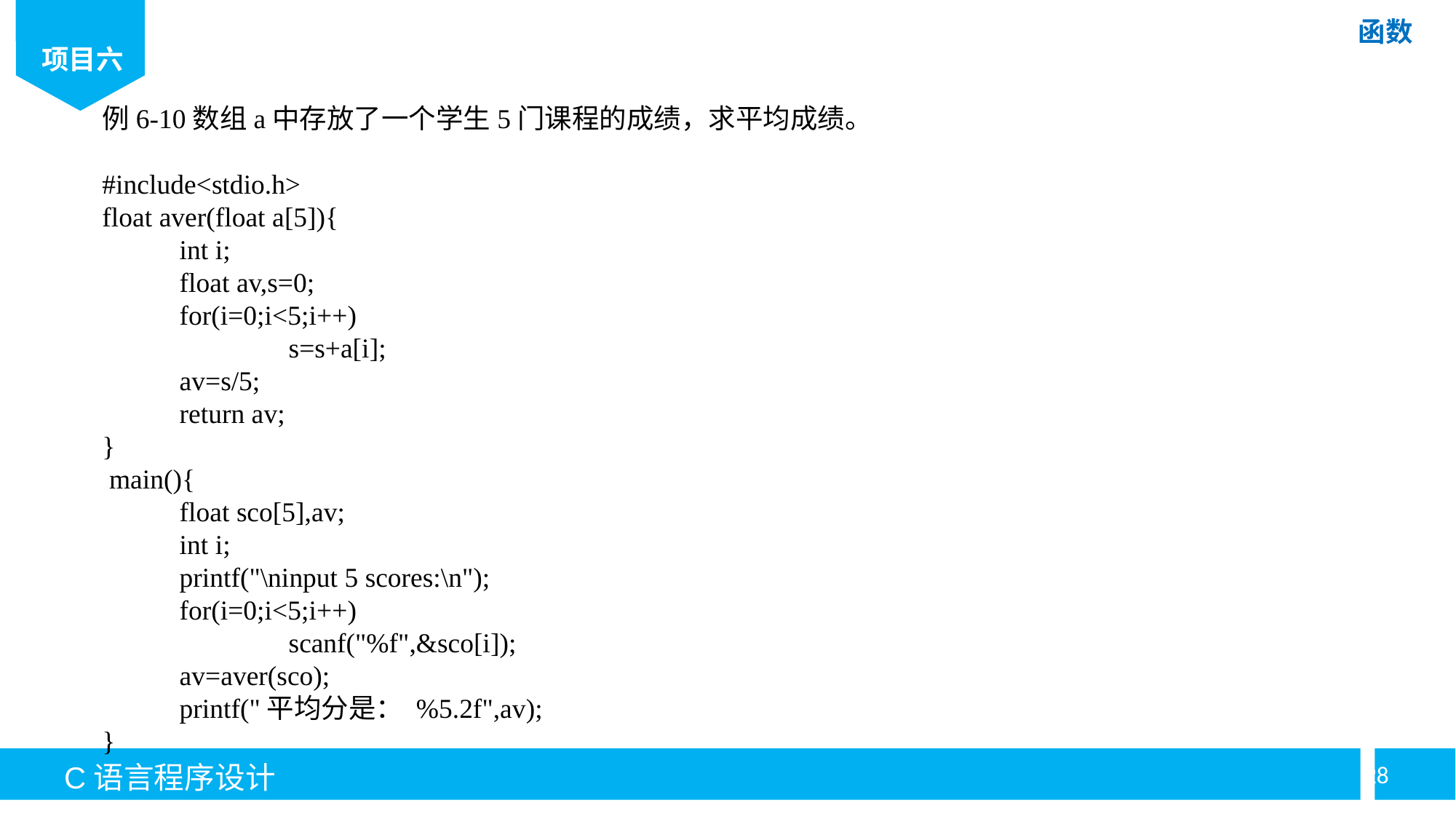

例6-10数组a中存放了一个学生5门课程的成绩，求平均成绩。

#include<stdio.h>
float aver(float a[5]){
	int i;
	float av,s=0;
	for(i=0;i<5;i++)
		s=s+a[i];
	av=s/5;
	return av;
}
 main(){
	float sco[5],av;
	int i;
	printf("\ninput 5 scores:\n");
	for(i=0;i<5;i++)
		scanf("%f",&sco[i]);
	av=aver(sco);
	printf("平均分是： %5.2f",av);
}